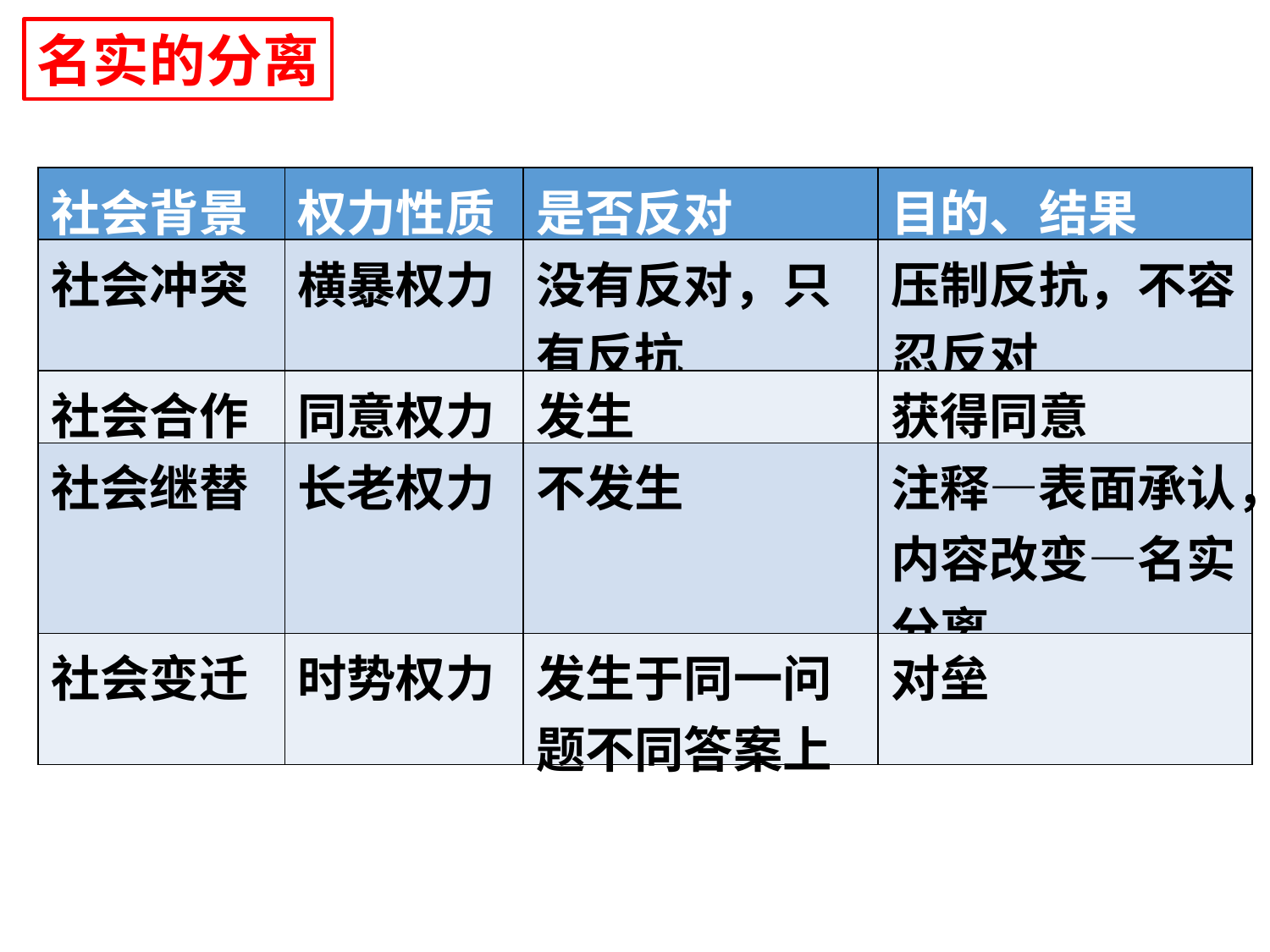

名实的分离
| 社会背景 | 权力性质 | 是否反对 | 目的、结果 |
| --- | --- | --- | --- |
| 社会冲突 | 横暴权力 | 没有反对，只有反抗 | 压制反抗，不容忍反对 |
| 社会合作 | 同意权力 | 发生 | 获得同意 |
| 社会继替 | 长老权力 | 不发生 | 注释—表面承认，内容改变—名实分离 |
| 社会变迁 | 时势权力 | 发生于同一问题不同答案上 | 对垒 |